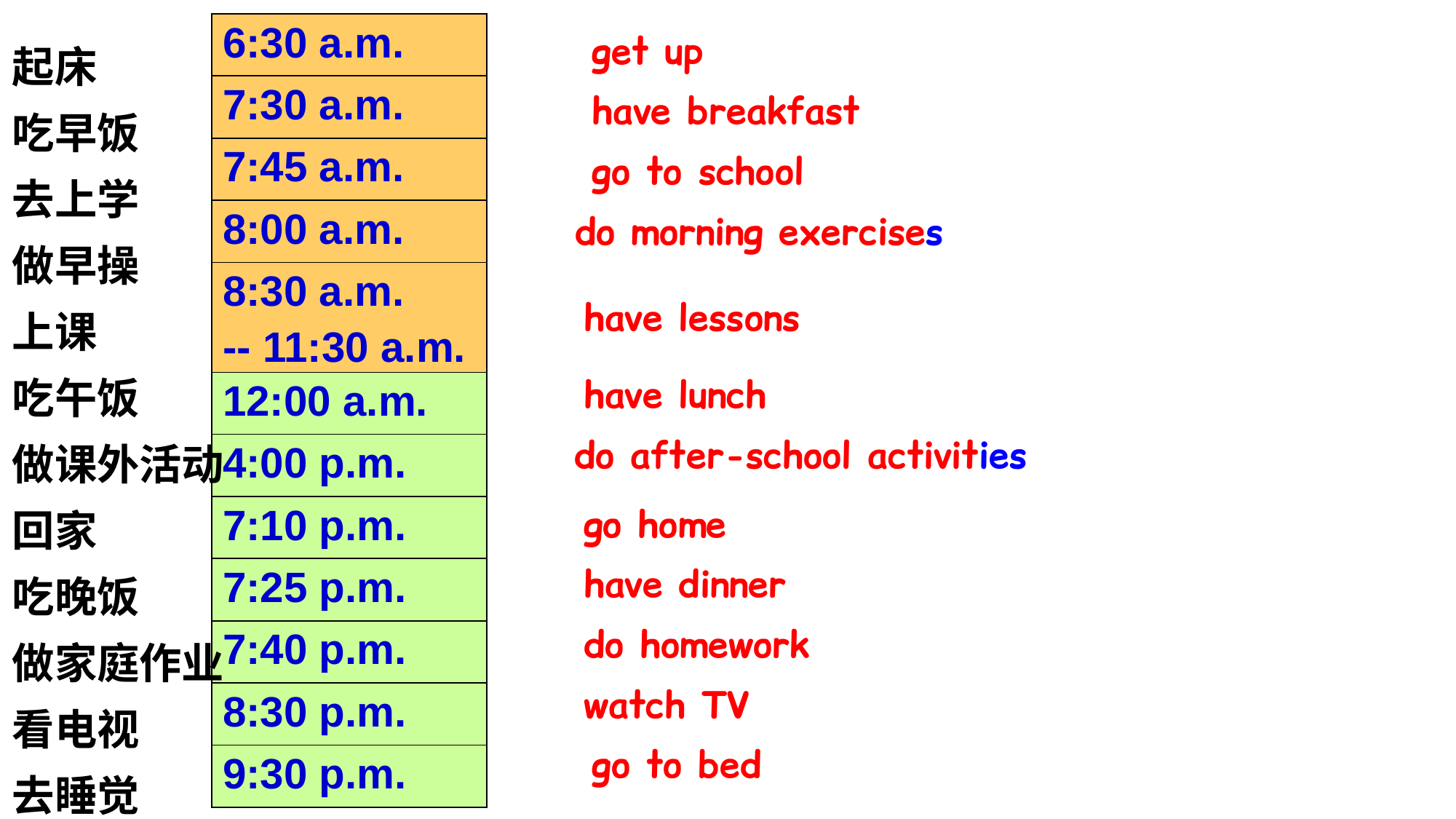

| 6:30 a.m. |
| --- |
| 7:30 a.m. |
| 7:45 a.m. |
| 8:00 a.m. |
| 8:30 a.m. -- 11:30 a.m. |
起床
吃早饭
去上学
做早操
上课
吃午饭
做课外活动
回家
吃晚饭
做家庭作业
看电视
去睡觉

get up
have breakfast
go to school
do morning exercises
have lessons
have lunch
| 12:00 a.m. |
| --- |
| 4:00 p.m. |
| 7:10 p.m. |
| 7:25 p.m. |
| 7:40 p.m. |
| 8:30 p.m. |
| 9:30 p.m. |
do after-school activities
go home
have dinner
do homework
watch TV
go to bed